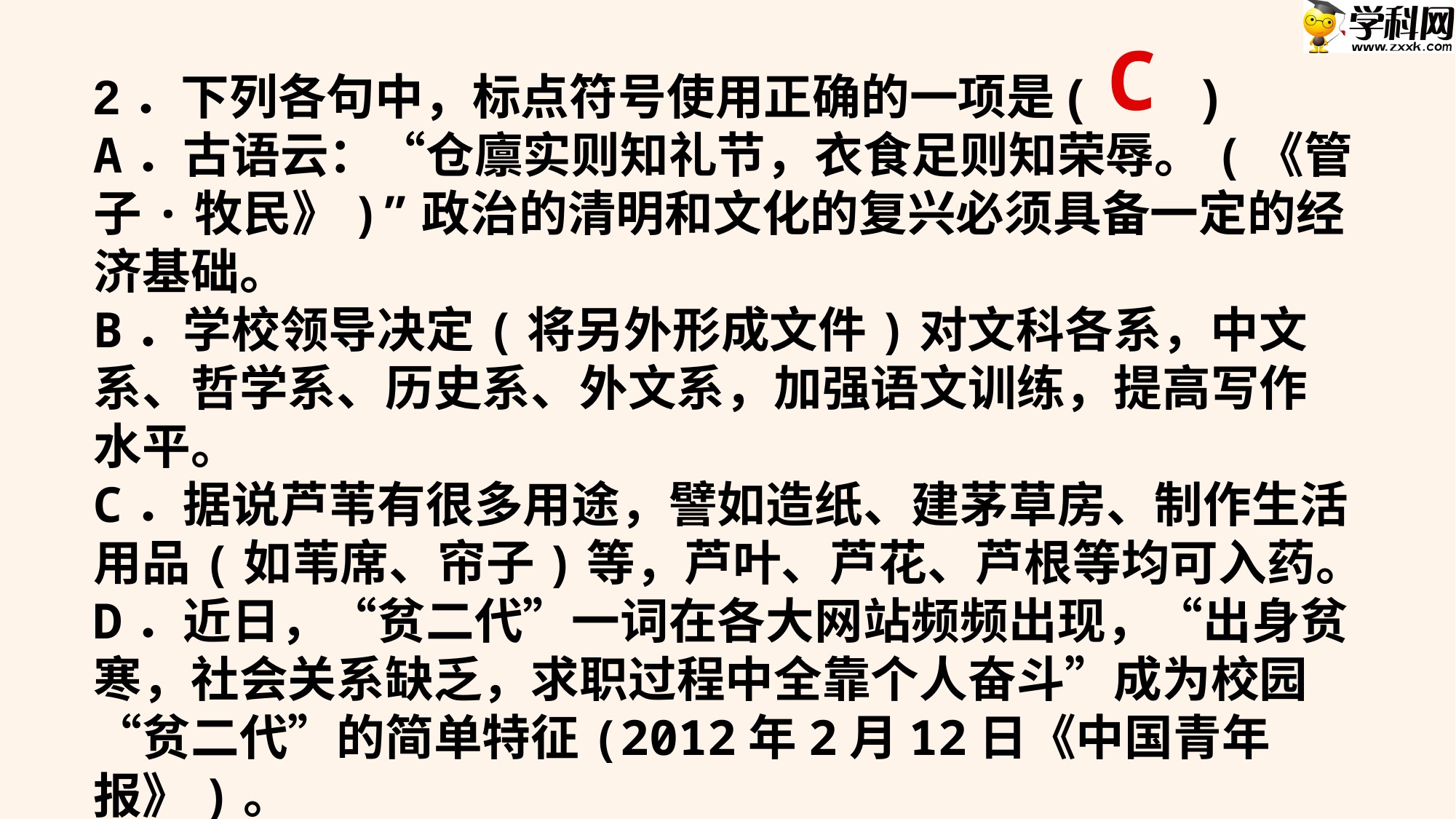

C
2．下列各句中，标点符号使用正确的一项是(　　)
A．古语云：“仓廪实则知礼节，衣食足则知荣辱。(《管子·牧民》)”政治的清明和文化的复兴必须具备一定的经济基础。
B．学校领导决定(将另外形成文件)对文科各系，中文系、哲学系、历史系、外文系，加强语文训练，提高写作水平。
C．据说芦苇有很多用途，譬如造纸、建茅草房、制作生活用品(如苇席、帘子)等，芦叶、芦花、芦根等均可入药。
D．近日，“贫二代”一词在各大网站频频出现，“出身贫寒，社会关系缺乏，求职过程中全靠个人奋斗”成为校园“贫二代”的简单特征(2012年2月12日《中国青年报》)。